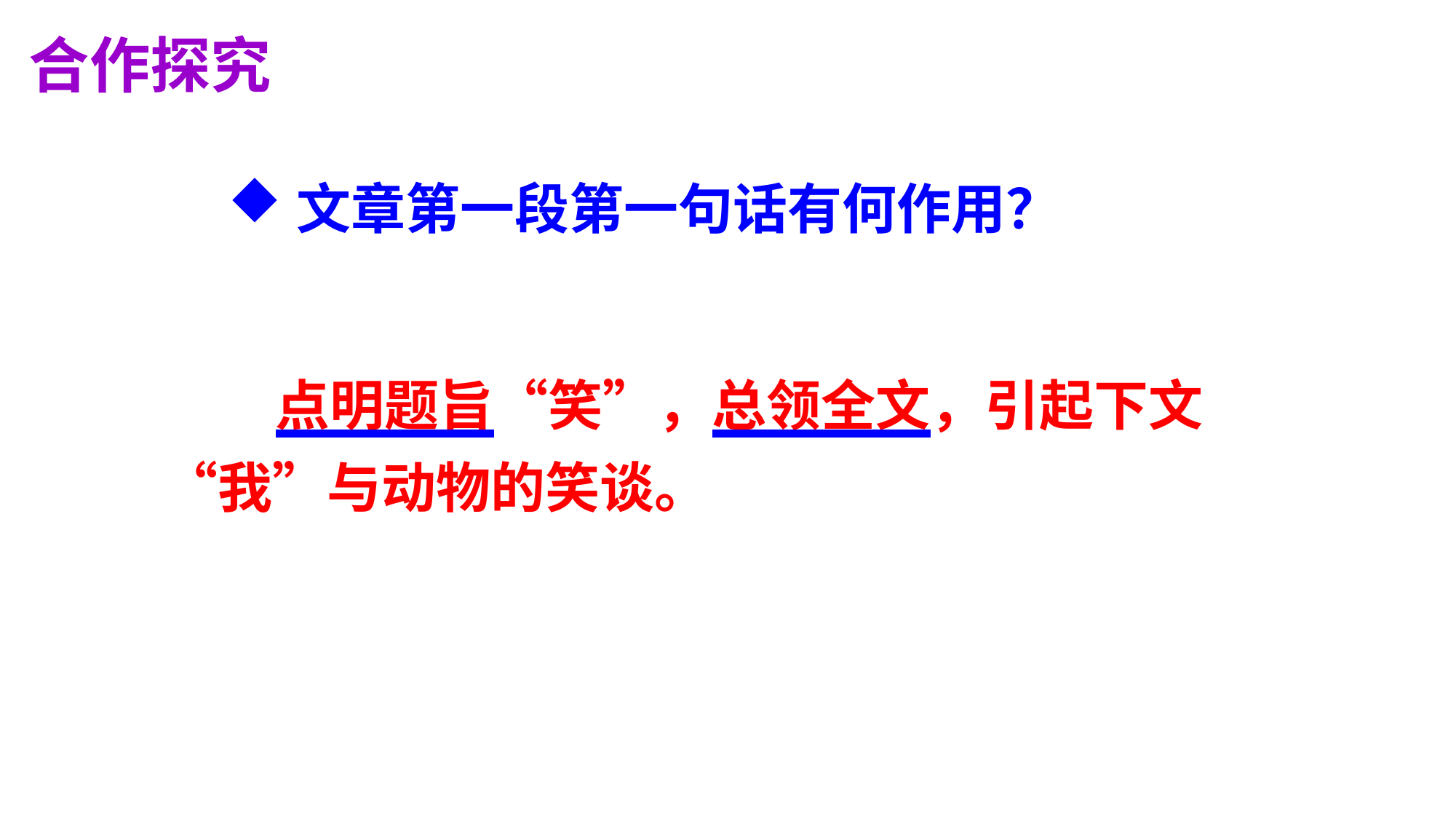

合作探究
文章第一段第一句话有何作用？
        点明题旨“笑”，总领全文，引起下文“我”与动物的笑谈。